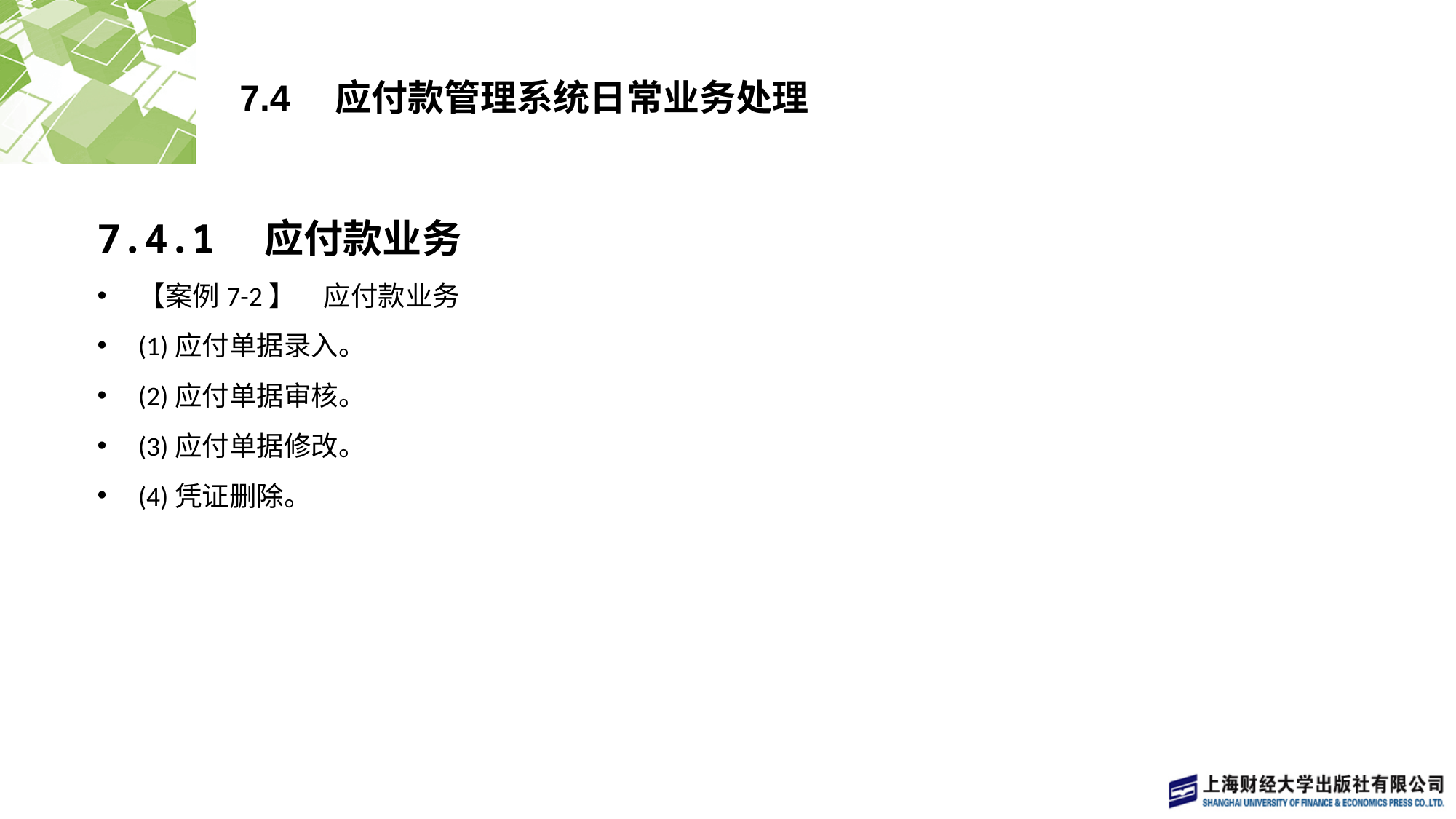

# 7.4　应付款管理系统日常业务处理
7.4.1　应付款业务
【案例7-2】　应付款业务
(1)应付单据录入。
(2)应付单据审核。
(3)应付单据修改。
(4)凭证删除。